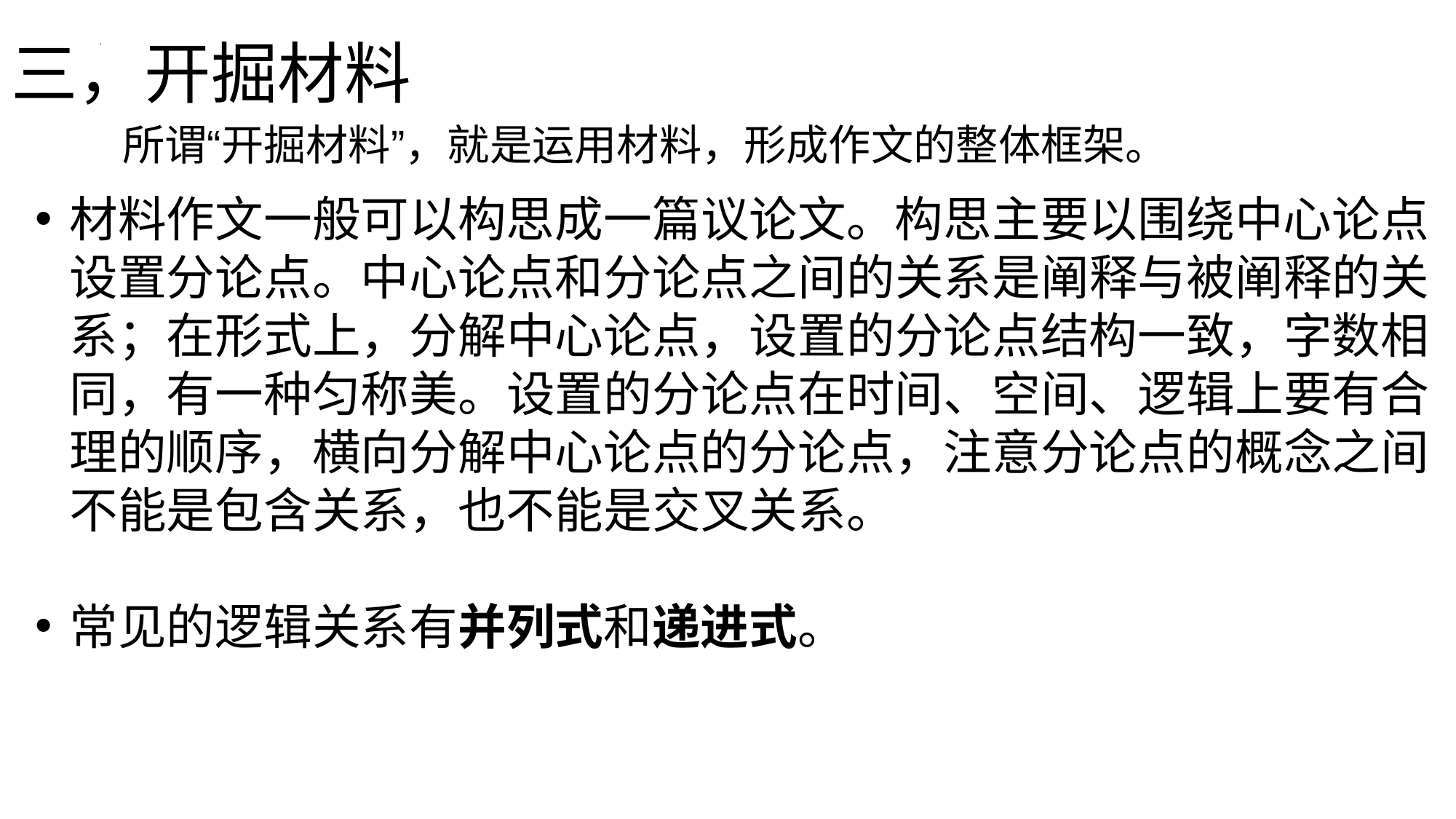

# 三，开掘材料
所谓“开掘材料”，就是运用材料，形成作文的整体框架。
材料作文一般可以构思成一篇议论文。构思主要以围绕中心论点设置分论点。中心论点和分论点之间的关系是阐释与被阐释的关系；在形式上，分解中心论点，设置的分论点结构一致，字数相同，有一种匀称美。设置的分论点在时间、空间、逻辑上要有合理的顺序，横向分解中心论点的分论点，注意分论点的概念之间不能是包含关系，也不能是交叉关系。

常见的逻辑关系有并列式和递进式。